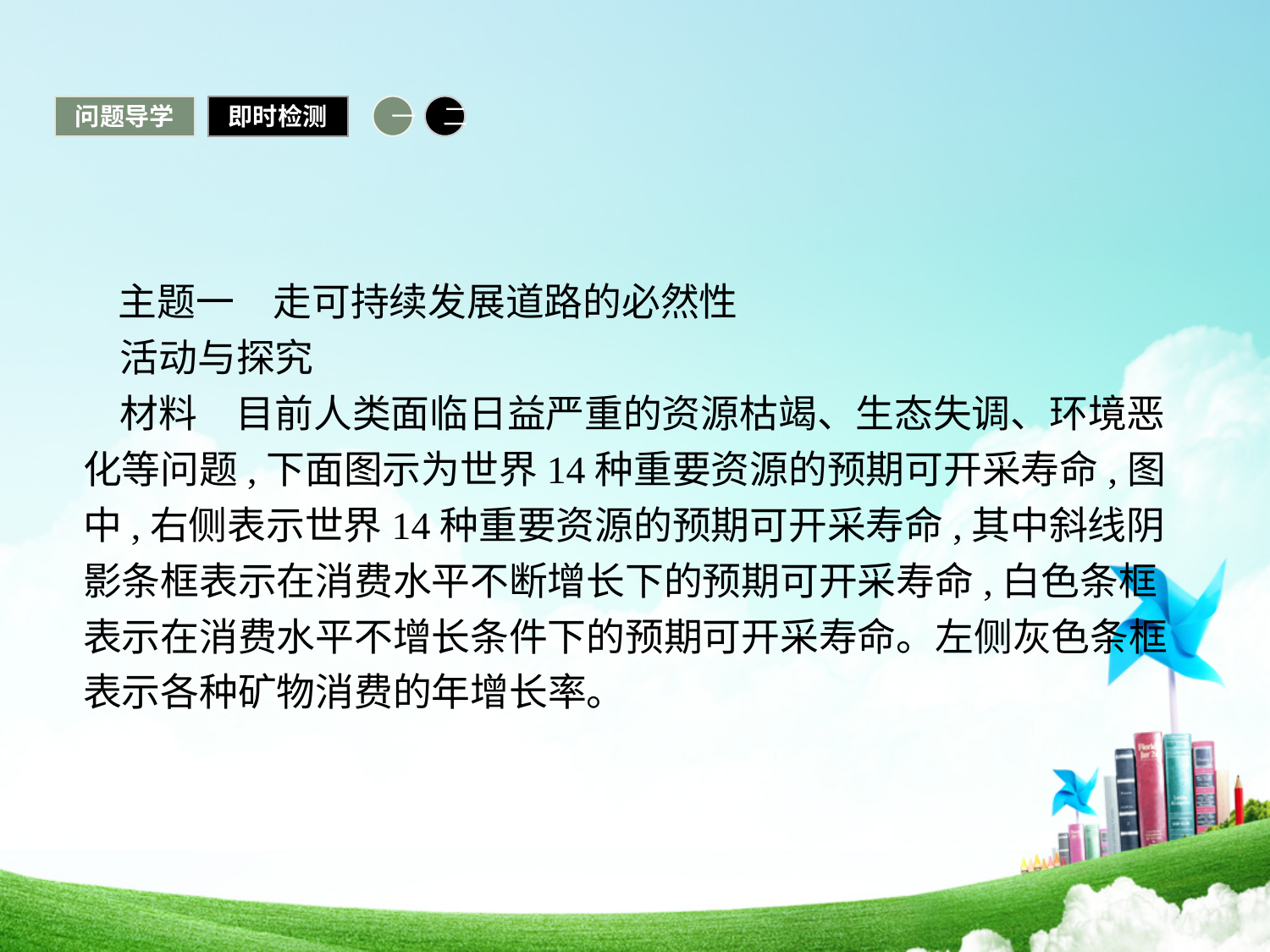

问题导学
即时检测
一
二
   主题一　走可持续发展道路的必然性
活动与探究
材料　目前人类面临日益严重的资源枯竭、生态失调、环境恶化等问题,下面图示为世界14种重要资源的预期可开采寿命,图中,右侧表示世界14种重要资源的预期可开采寿命,其中斜线阴影条框表示在消费水平不断增长下的预期可开采寿命,白色条框表示在消费水平不增长条件下的预期可开采寿命。左侧灰色条框表示各种矿物消费的年增长率。